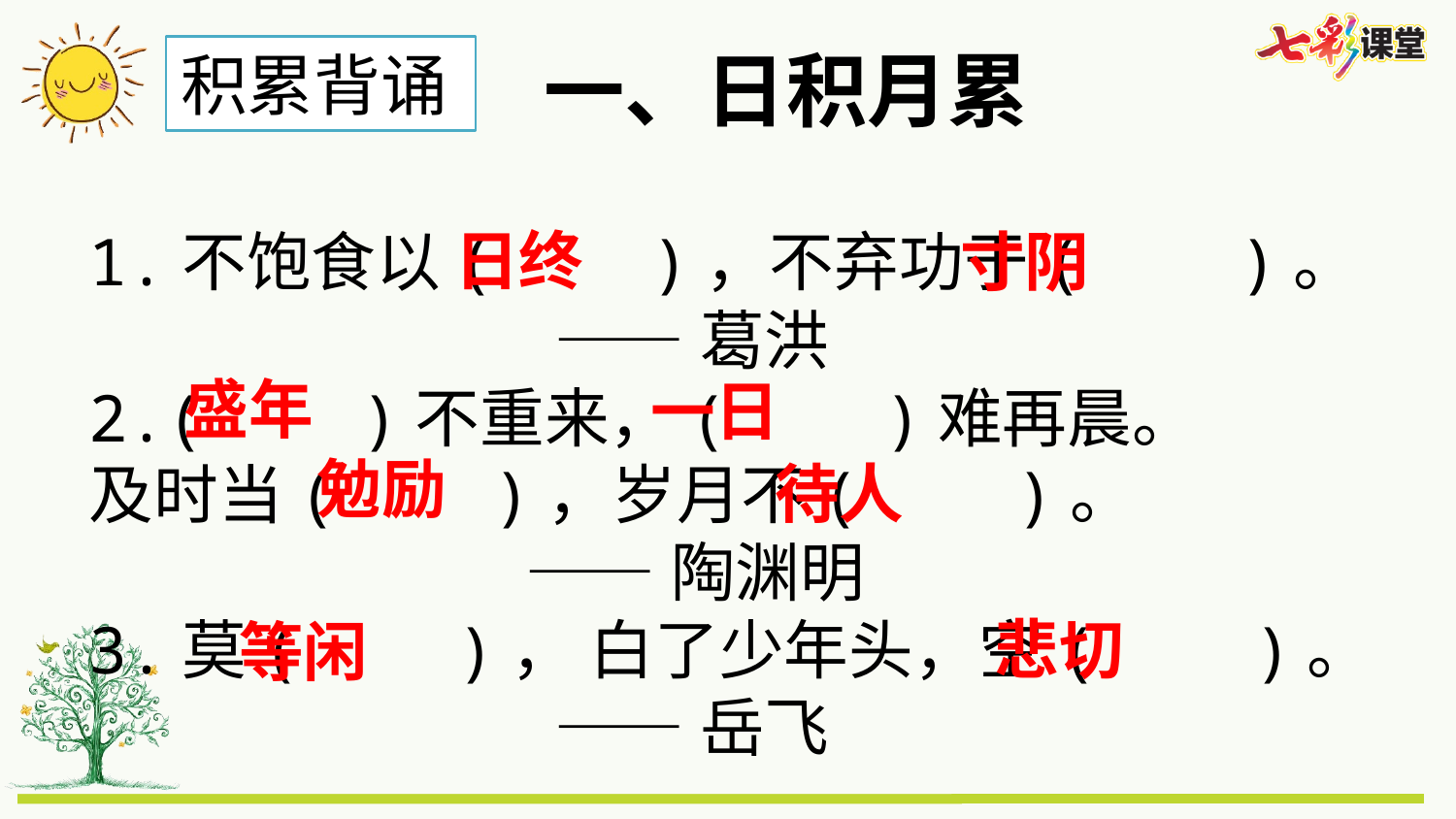

一、日积月累
积累背诵
日终
1.不饱食以(    )，不弃功于(    )。
                                ——葛洪
2.(    )不重来，(    )难再晨。
及时当(    )，岁月不(    )。
                              ——陶渊明
3.莫(    )， 白了少年头，空(    )。
                                ——岳飞

寸阴
盛年
一日
勉励
待人
悲切
等闲